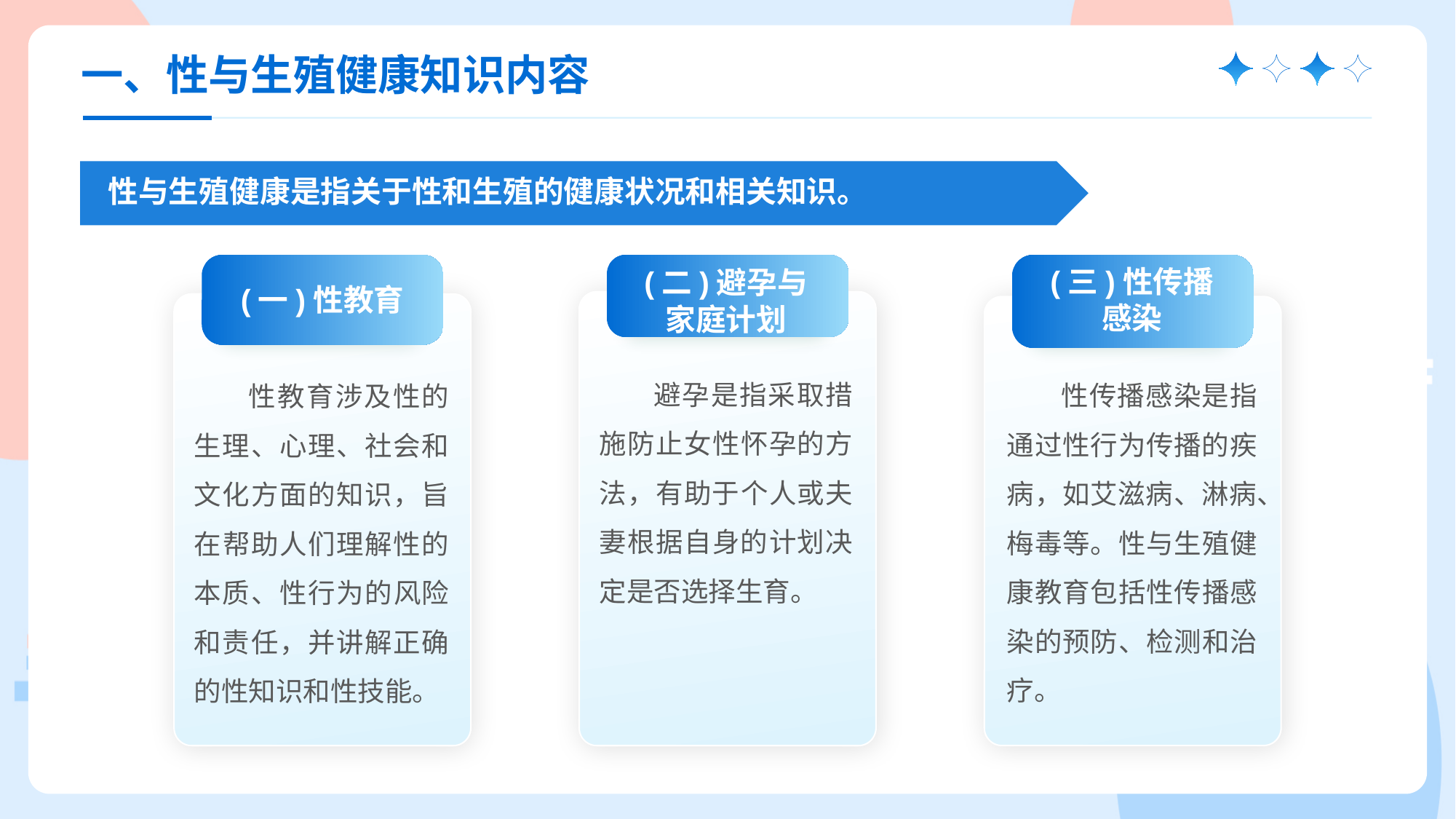

一、性与生殖健康知识内容
性与生殖健康是指关于性和生殖的健康状况和相关知识。

(三)性传播感染

性传播感染是指通过性行为传播的疾病，如艾滋病、淋病、梅毒等。性与生殖健康教育包括性传播感染的预防、检测和治疗。

(一)性教育

性教育涉及性的生理、心理、社会和文化方面的知识，旨在帮助人们理解性的本质、性行为的风险和责任，并讲解正确的性知识和性技能。

(二)避孕与家庭计划

避孕是指采取措施防止女性怀孕的方法，有助于个人或夫妻根据自身的计划决定是否选择生育。